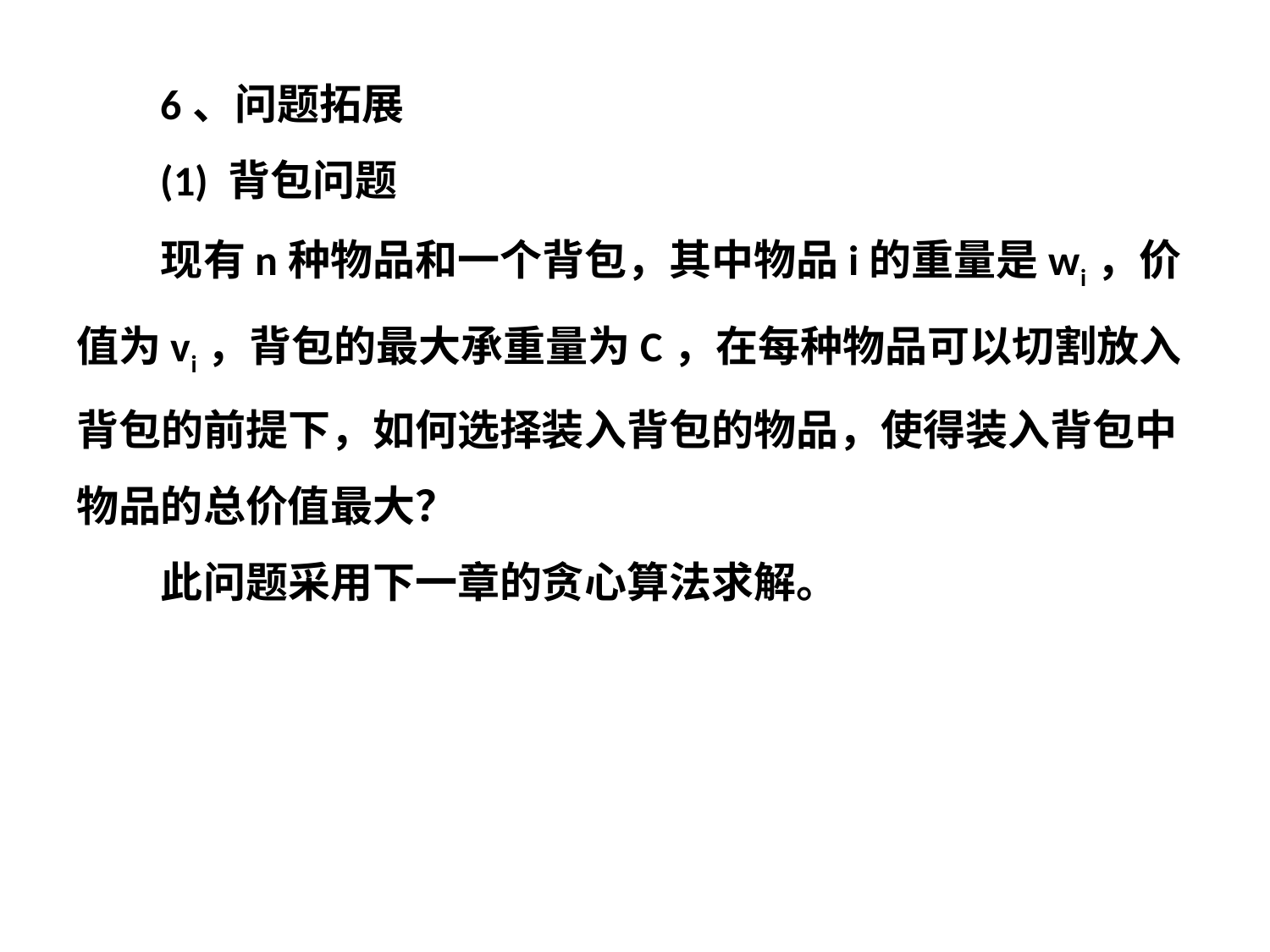

6、问题拓展
(1) 背包问题
现有n种物品和一个背包，其中物品i的重量是wi，价值为vi，背包的最大承重量为C，在每种物品可以切割放入背包的前提下，如何选择装入背包的物品，使得装入背包中物品的总价值最大？
此问题采用下一章的贪心算法求解。